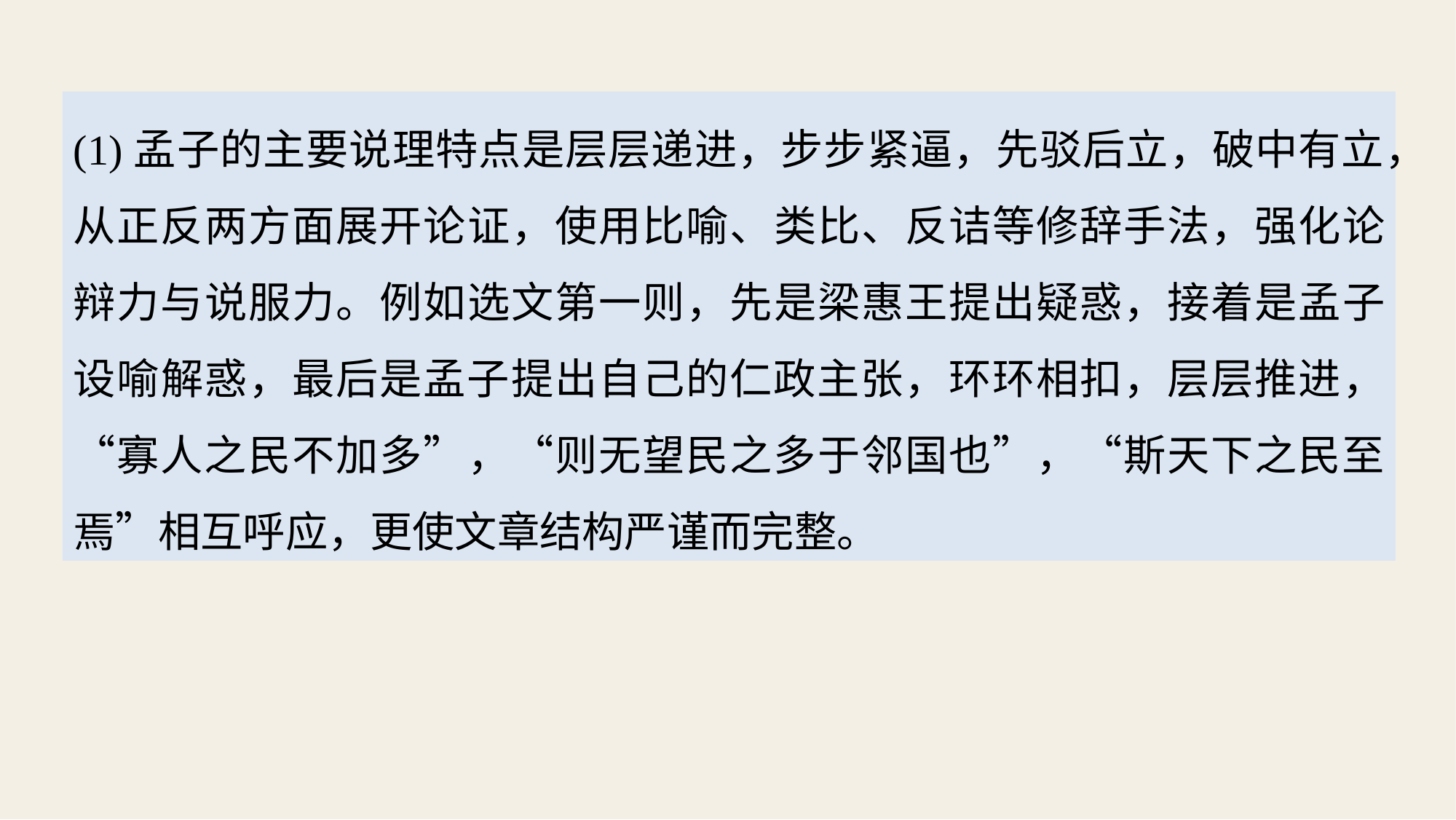

(1)孟子的主要说理特点是层层递进，步步紧逼，先驳后立，破中有立，从正反两方面展开论证，使用比喻、类比、反诘等修辞手法，强化论辩力与说服力。例如选文第一则，先是梁惠王提出疑惑，接着是孟子设喻解惑，最后是孟子提出自己的仁政主张，环环相扣，层层推进，“寡人之民不加多”，“则无望民之多于邻国也”，“斯天下之民至焉”相互呼应，更使文章结构严谨而完整。